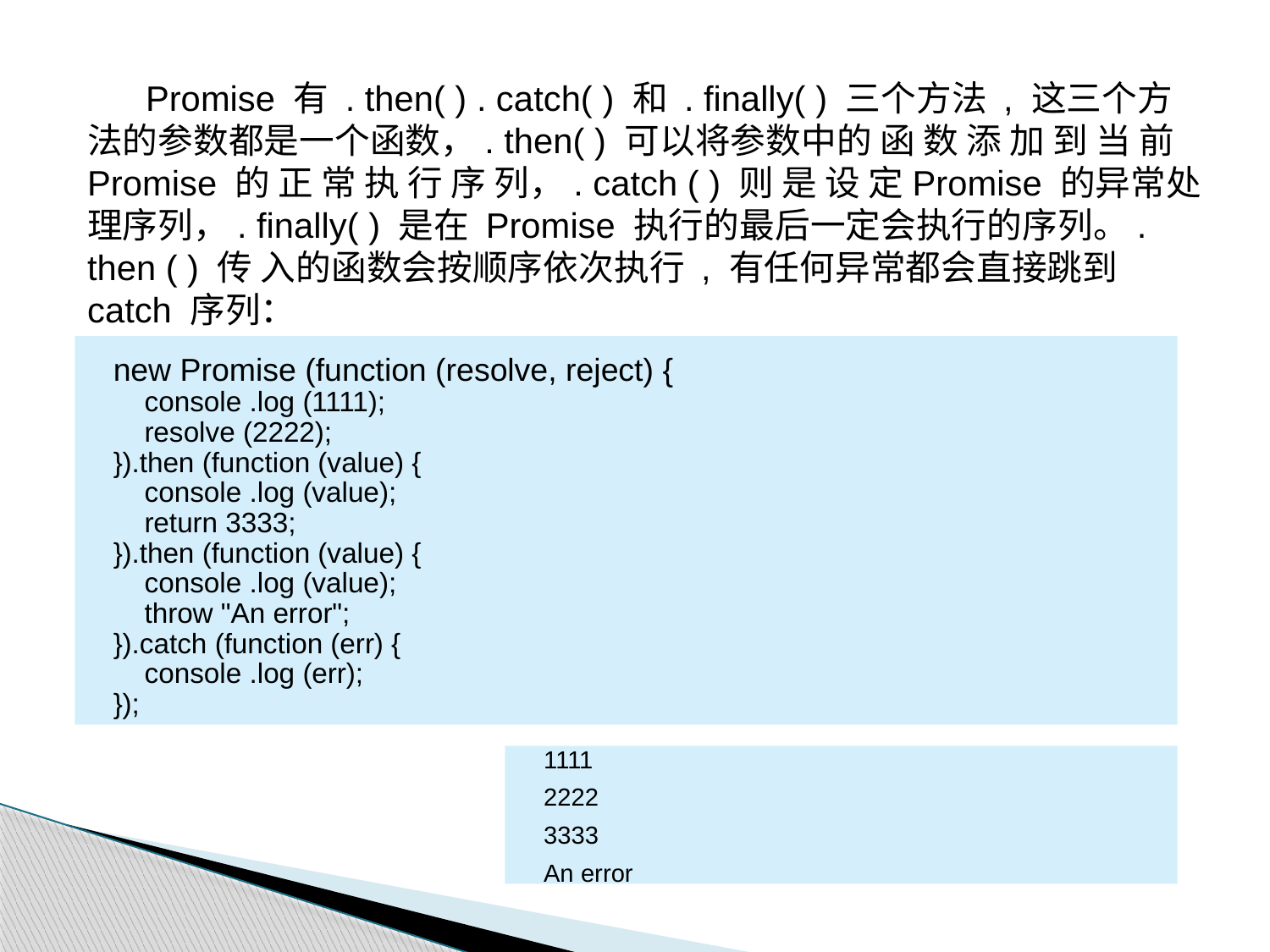

Promise 有 . then( ) . catch( ) 和 . finally( ) 三个方法 , 这三个方法的参数都是一个函数，. then( ) 可以将参数中的 函 数 添 加 到 当 前 Promise 的 正 常 执 行 序 列，. catch ( ) 则 是 设 定Promise 的异常处理序列，. finally( ) 是在 Promise 执行的最后一定会执行的序列。. then ( ) 传 入的函数会按顺序依次执行 , 有任何异常都会直接跳到 catch 序列：

                          执行结果 :

new Promise (function (resolve, reject) {
    console .log (1111);
    resolve (2222);
}).then (function (value) {
    console .log (value);
    return 3333;
}).then (function (value) {
    console .log (value);
    throw "An error";
}).catch (function (err) {
    console .log (err);
});
1111
2222
3333
An error